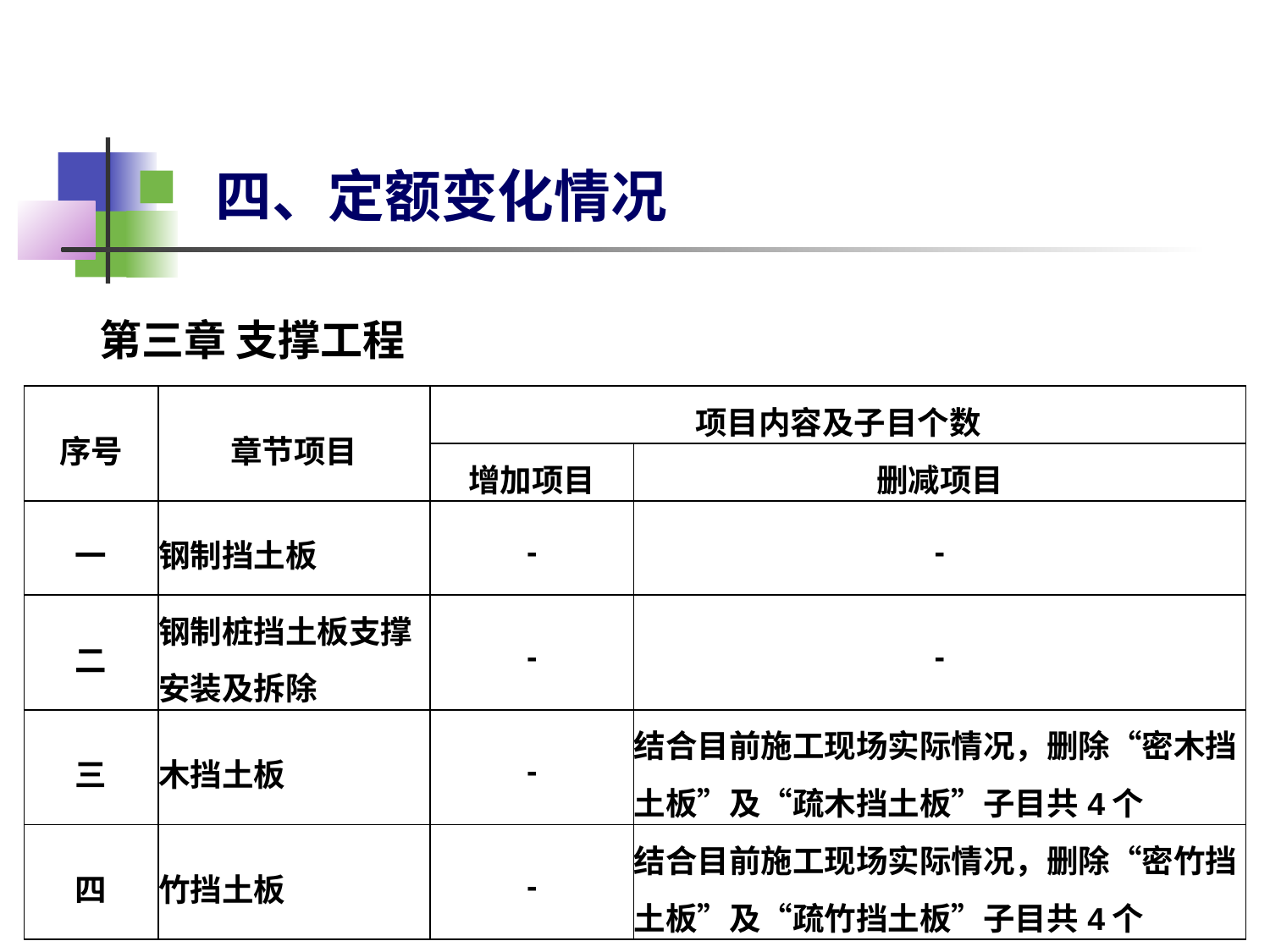

四、定额变化情况
第三章 支撑工程

| 序号 | 章节项目 | 项目内容及子目个数 |  |
| --- | --- | --- | --- |
|  |  | 增加项目 | 删减项目 |
| 一 | 钢制挡土板 | - | - |
| 二 | 钢制桩挡土板支撑安装及拆除 | - | - |
| 三 | 木挡土板 | - | 结合目前施工现场实际情况，删除“密木挡土板”及“疏木挡土板”子目共4个 |
| 四 | 竹挡土板 | - | 结合目前施工现场实际情况，删除“密竹挡土板”及“疏竹挡土板”子目共4个 |